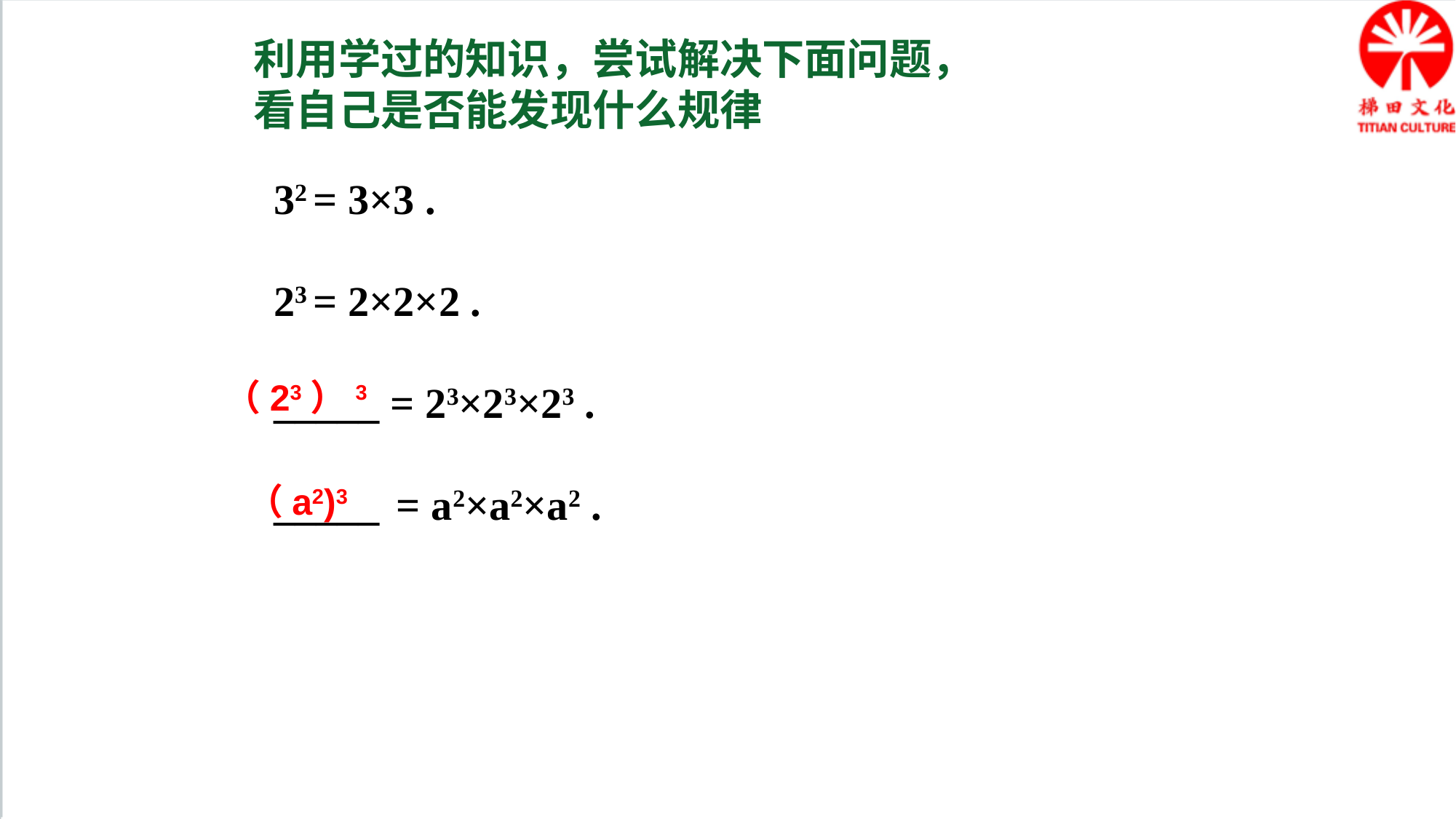

利用学过的知识，尝试解决下面问题，看自己是否能发现什么规律
32 = 3×3 .

23 = 2×2×2 .

_____ = 23×23×23 .
_____  = a2×a2×a2 .
（23）3
（a2)3